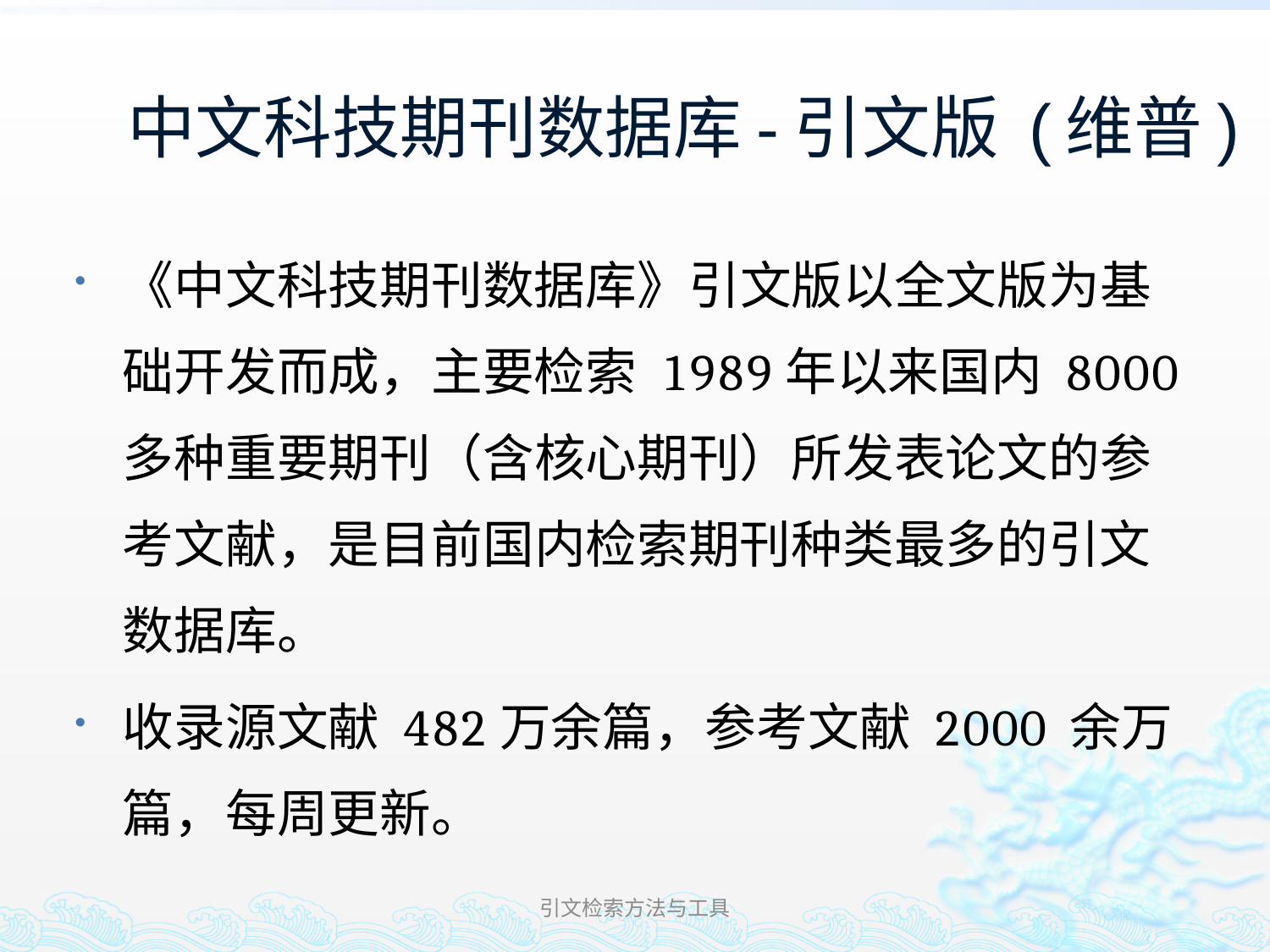

# 中文科技期刊数据库-引文版 (维普)
《中文科技期刊数据库》引文版以全文版为基础开发而成，主要检索 1989年以来国内 8000多种重要期刊（含核心期刊）所发表论文的参考文献，是目前国内检索期刊种类最多的引文数据库。
收录源文献 482万余篇，参考文献 2000 余万篇，每周更新。
引文检索方法与工具